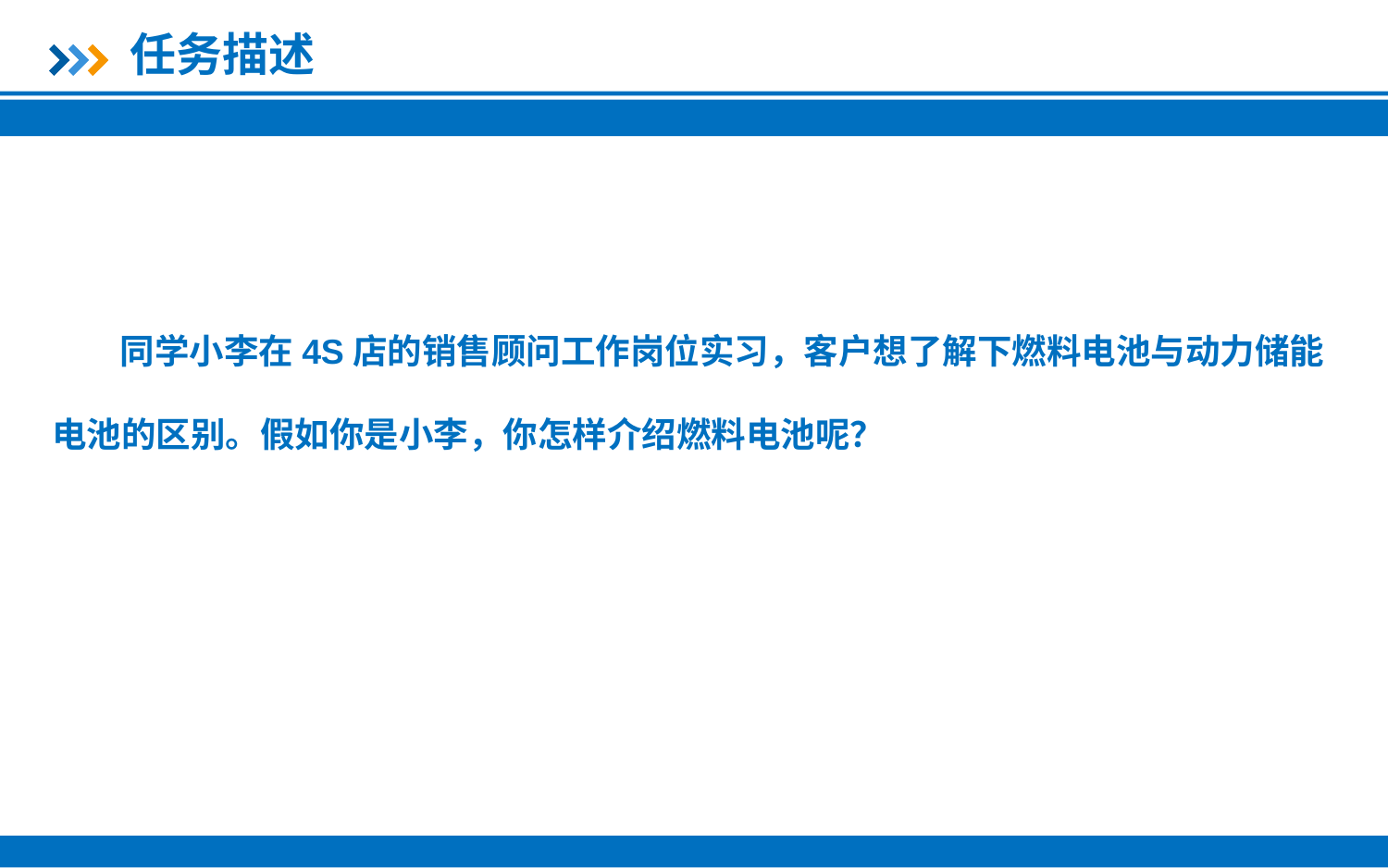

任务描述
同学小李在4S店的销售顾问工作岗位实习，客户想了解下燃料电池与动力储能电池的区别。假如你是小李，你怎样介绍燃料电池呢？